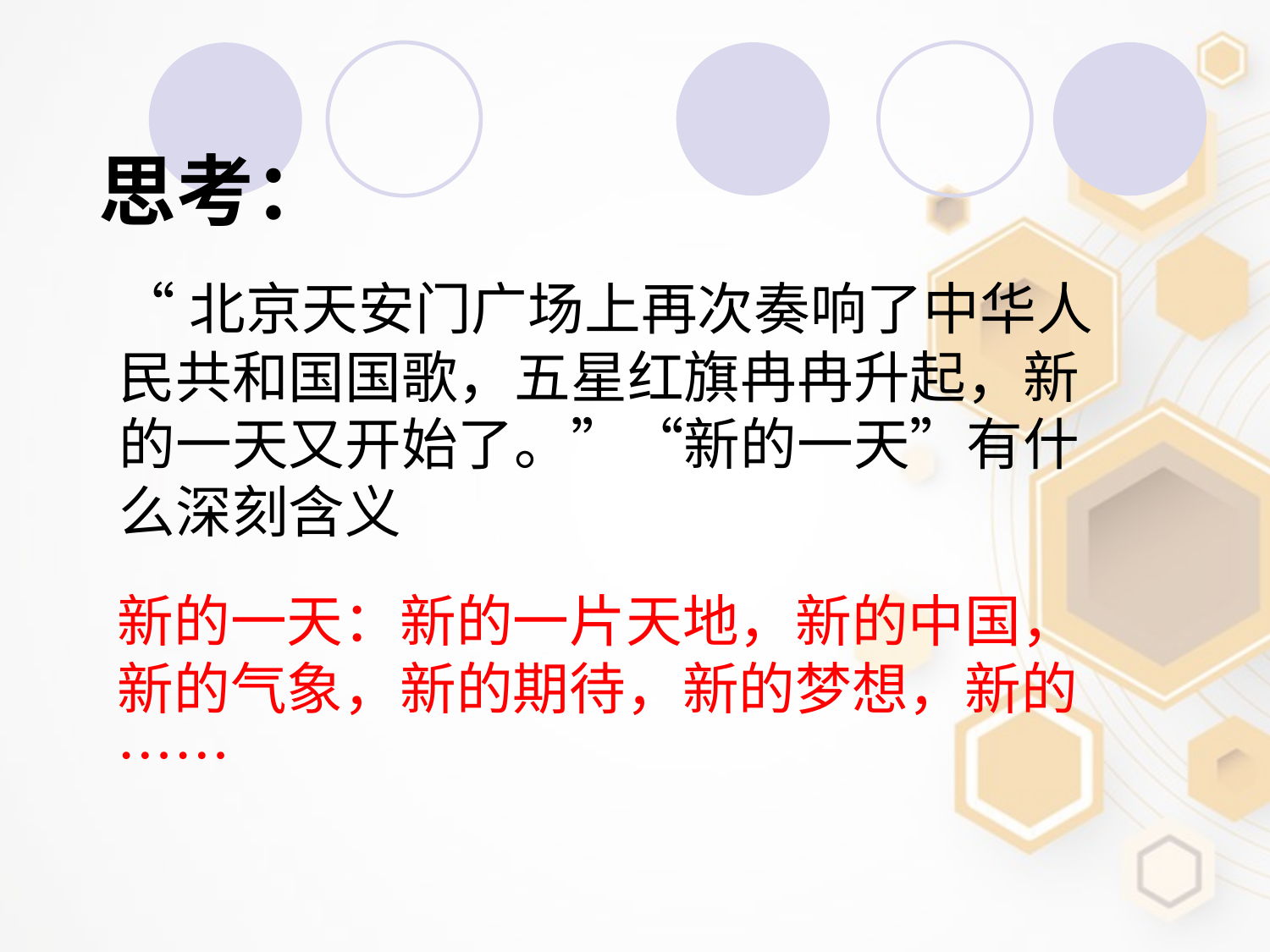

思考：
“北京天安门广场上再次奏响了中华人民共和国国歌，五星红旗冉冉升起，新的一天又开始了。”“新的一天”有什么深刻含义
新的一天：新的一片天地，新的中国，新的气象，新的期待，新的梦想，新的……